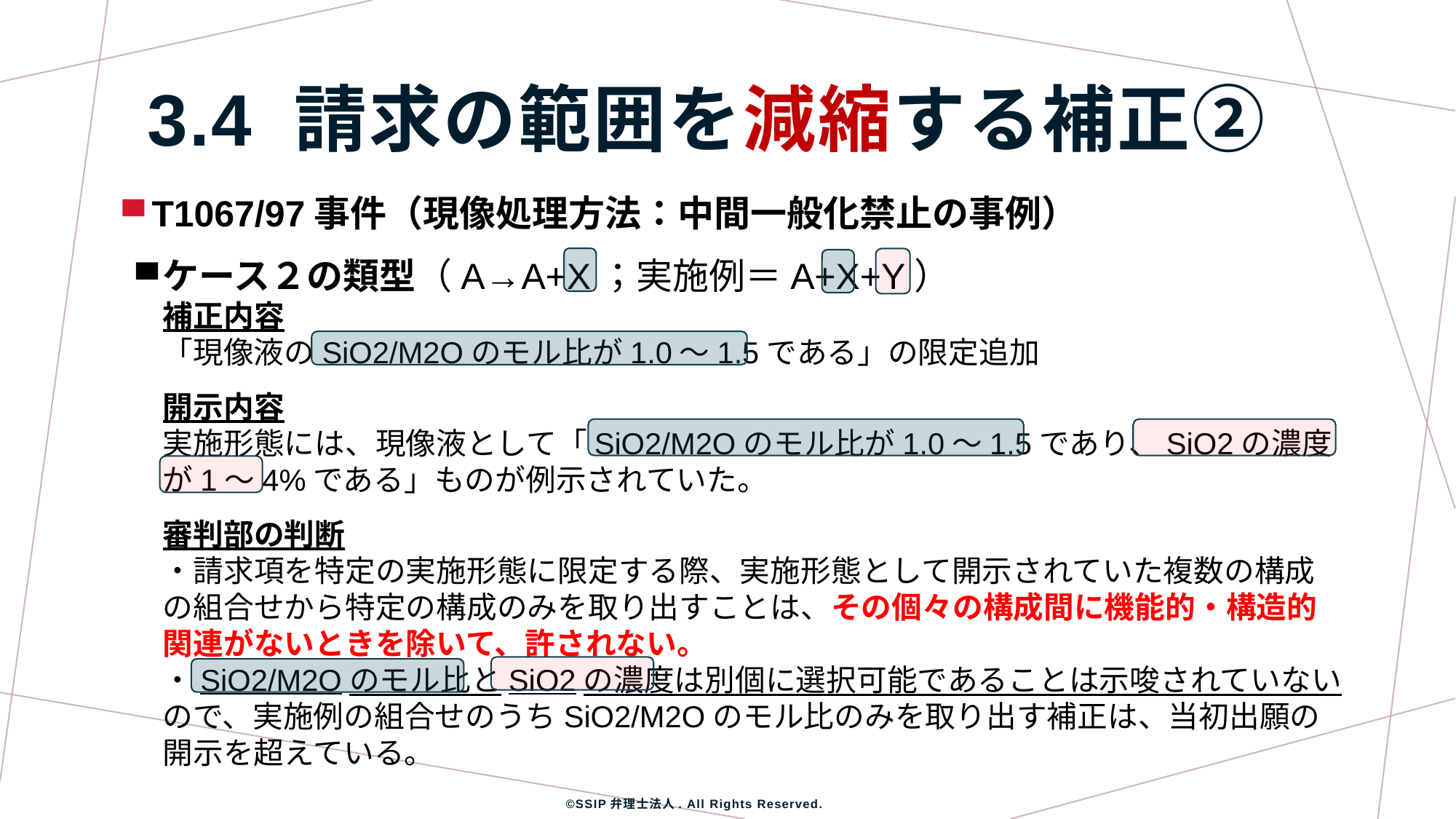

3.4 請求の範囲を減縮する補正②
T1067/97事件（現像処理方法：中間一般化禁止の事例）

ケース２の類型（A→A+X；実施例＝A+X+Y）
補正内容
「現像液のSiO2/M2Oのモル比が1.0～1.5である」の限定追加

開示内容
実施形態には、現像液として「SiO2/M2Oのモル比が1.0～1.5であり、SiO2の濃度が1～4%である」ものが例示されていた。

審判部の判断
・請求項を特定の実施形態に限定する際、実施形態として開示されていた複数の構成の組合せから特定の構成のみを取り出すことは、その個々の構成間に機能的・構造的関連がないときを除いて、許されない。
・SiO2/M2Oのモル比とSiO2の濃度は別個に選択可能であることは示唆されていないので、実施例の組合せのうちSiO2/M2Oのモル比のみを取り出す補正は、当初出願の開示を超えている。

©SSIP弁理士法人. All Rights Reserved.